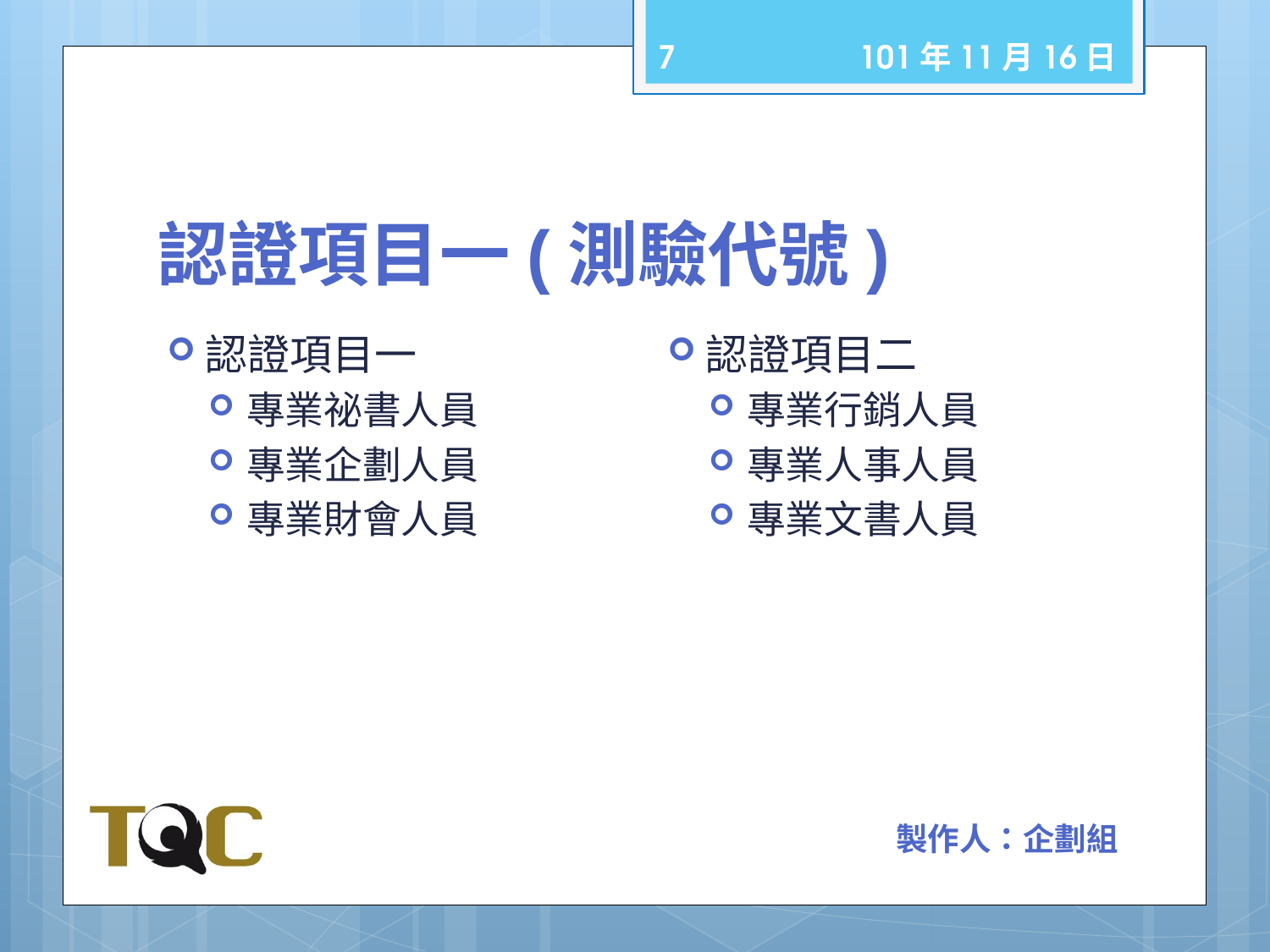

7
101年11月16日
# 認證項目一(測驗代號)
認證項目二
專業行銷人員
專業人事人員
專業文書人員

認證項目一
專業祕書人員
專業企劃人員
專業財會人員
製作人：企劃組